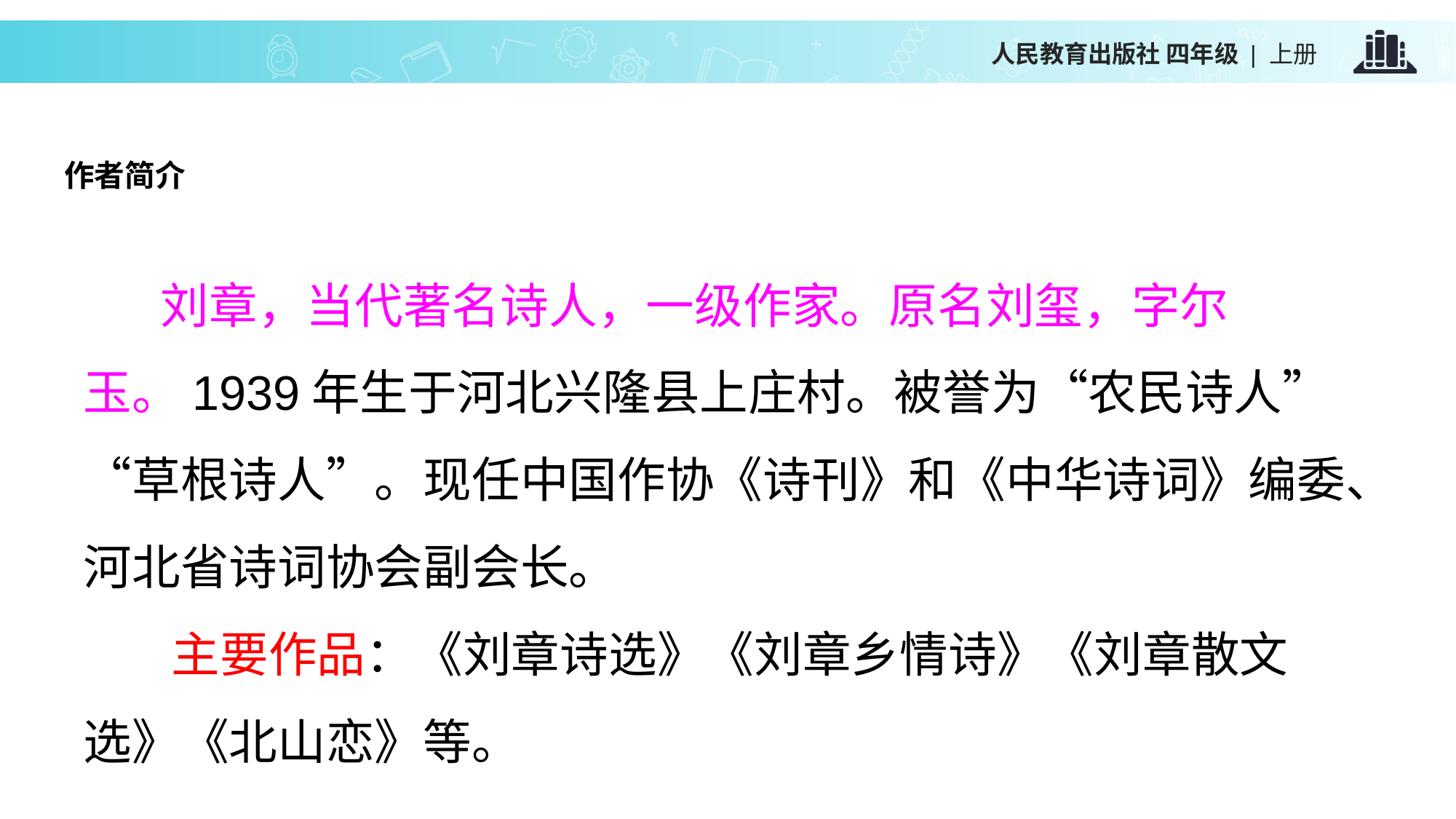

作者简介
      刘章，当代著名诗人，一级作家。原名刘玺，字尔玉。1939年生于河北兴隆县上庄村。被誉为“农民诗人”“草根诗人”。现任中国作协《诗刊》和《中华诗词》编委、河北省诗词协会副会长。
       主要作品：《刘章诗选》《刘章乡情诗》《刘章散文选》《北山恋》等。